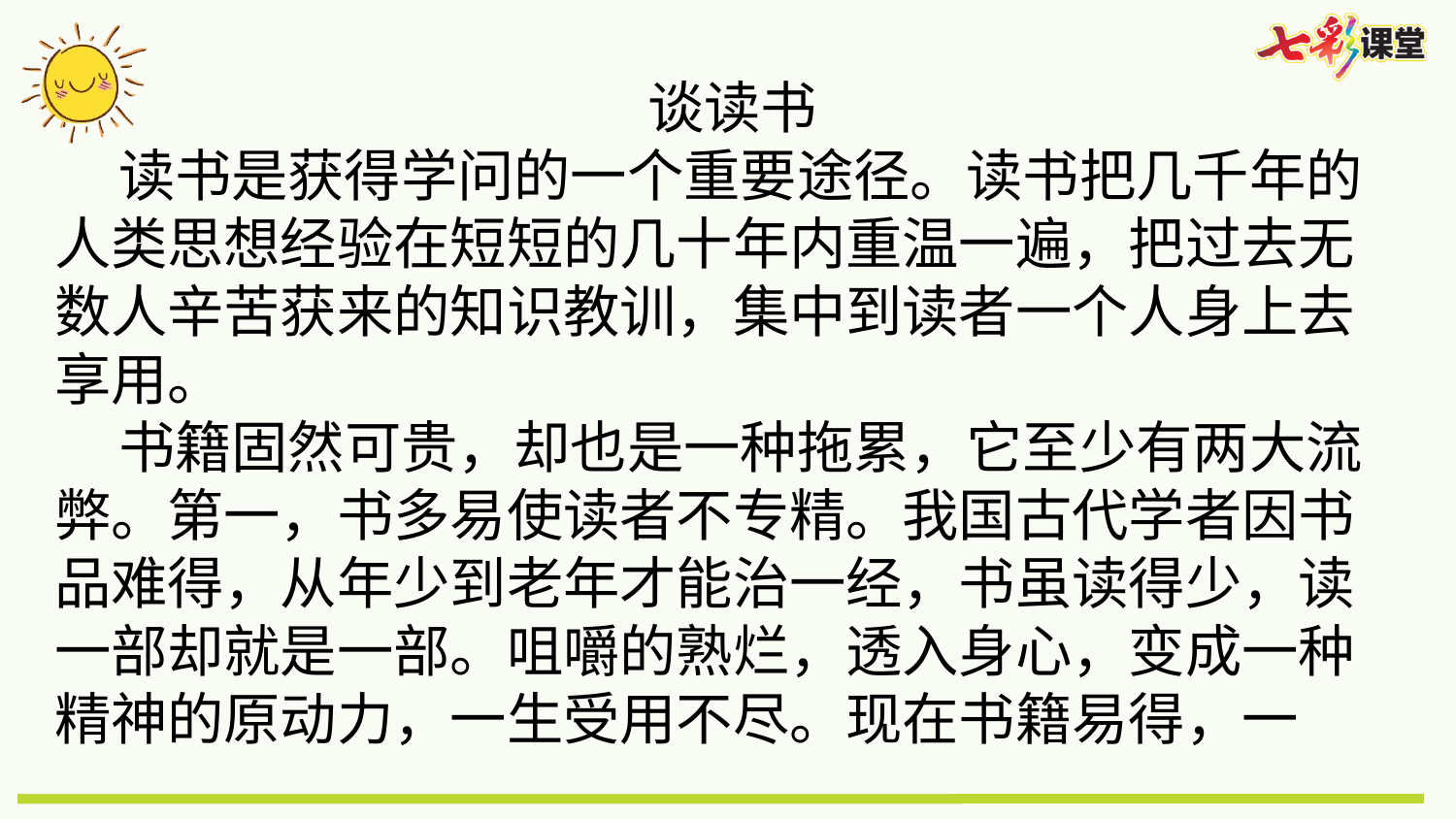

谈读书
    读书是获得学问的一个重要途径。读书把几千年的人类思想经验在短短的几十年内重温一遍，把过去无数人辛苦获来的知识教训，集中到读者一个人身上去享用。
    书籍固然可贵，却也是一种拖累，它至少有两大流弊。第一，书多易使读者不专精。我国古代学者因书品难得，从年少到老年才能治一经，书虽读得少，读一部却就是一部。咀嚼的熟烂，透入身心，变成一种精神的原动力，一生受用不尽。现在书籍易得，一